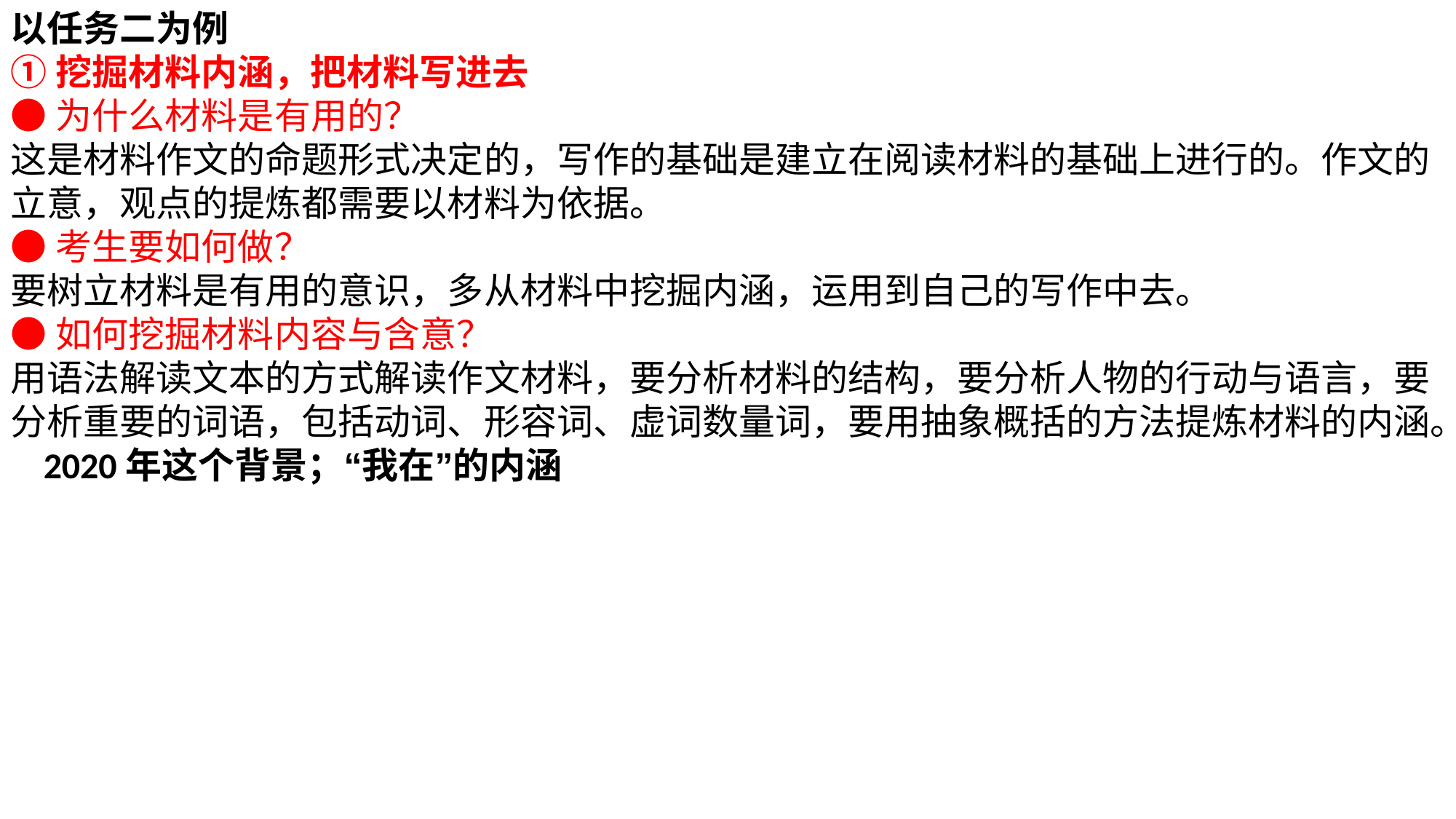

以任务二为例
①挖掘材料内涵，把材料写进去
●为什么材料是有用的？
这是材料作文的命题形式决定的，写作的基础是建立在阅读材料的基础上进行的。作文的立意，观点的提炼都需要以材料为依据。
●考生要如何做？
要树立材料是有用的意识，多从材料中挖掘内涵，运用到自己的写作中去。
●如何挖掘材料内容与含意？
用语法解读文本的方式解读作文材料，要分析材料的结构，要分析人物的行动与语言，要分析重要的词语，包括动词、形容词、虚词数量词，要用抽象概括的方法提炼材料的内涵。
    2020年这个背景；“我在”的内涵